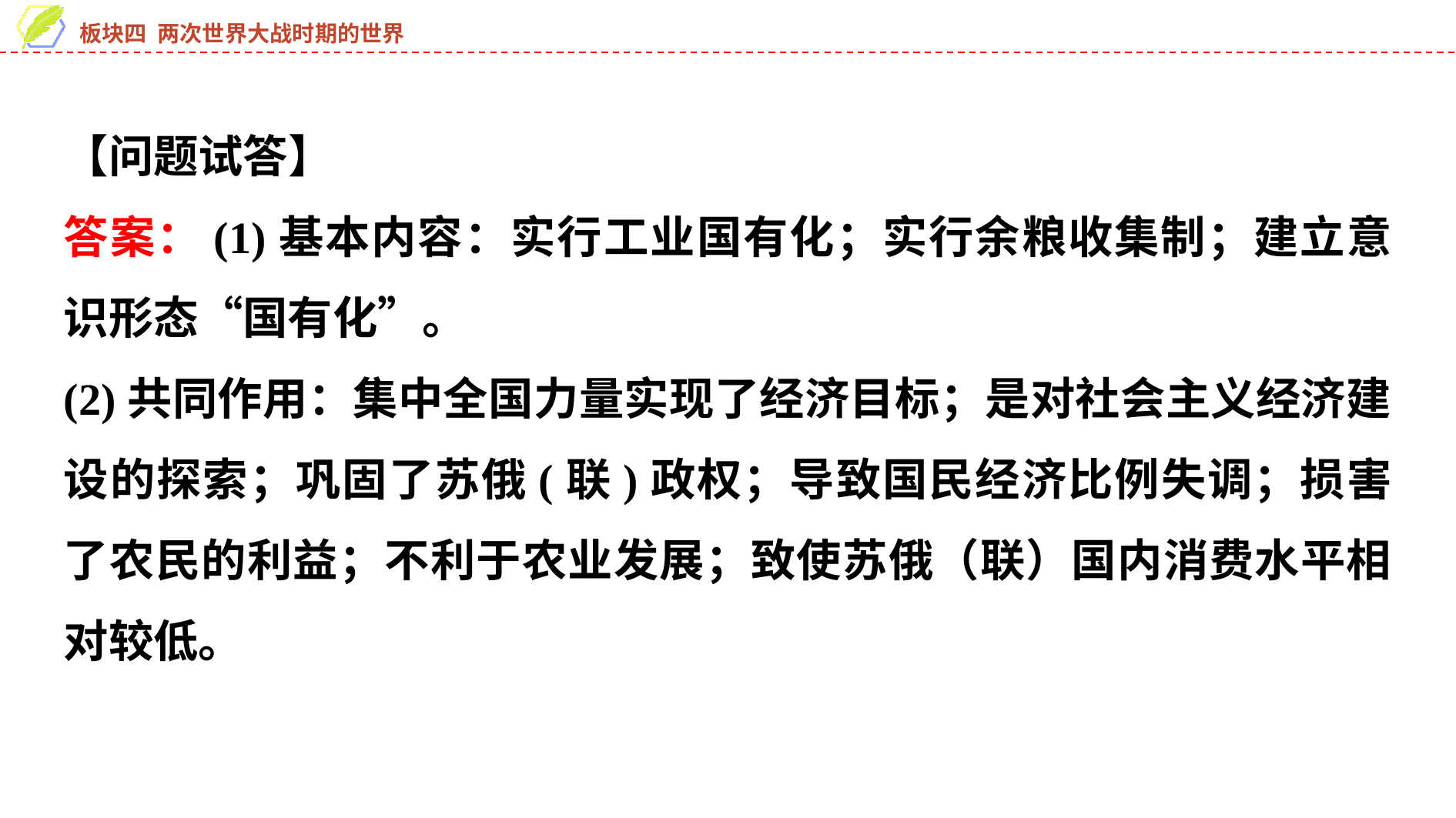

【问题试答】
答案：(1)基本内容：实行工业国有化；实行余粮收集制；建立意识形态“国有化”。
(2)共同作用：集中全国力量实现了经济目标；是对社会主义经济建设的探索；巩固了苏俄(联)政权；导致国民经济比例失调；损害了农民的利益；不利于农业发展；致使苏俄（联）国内消费水平相对较低。